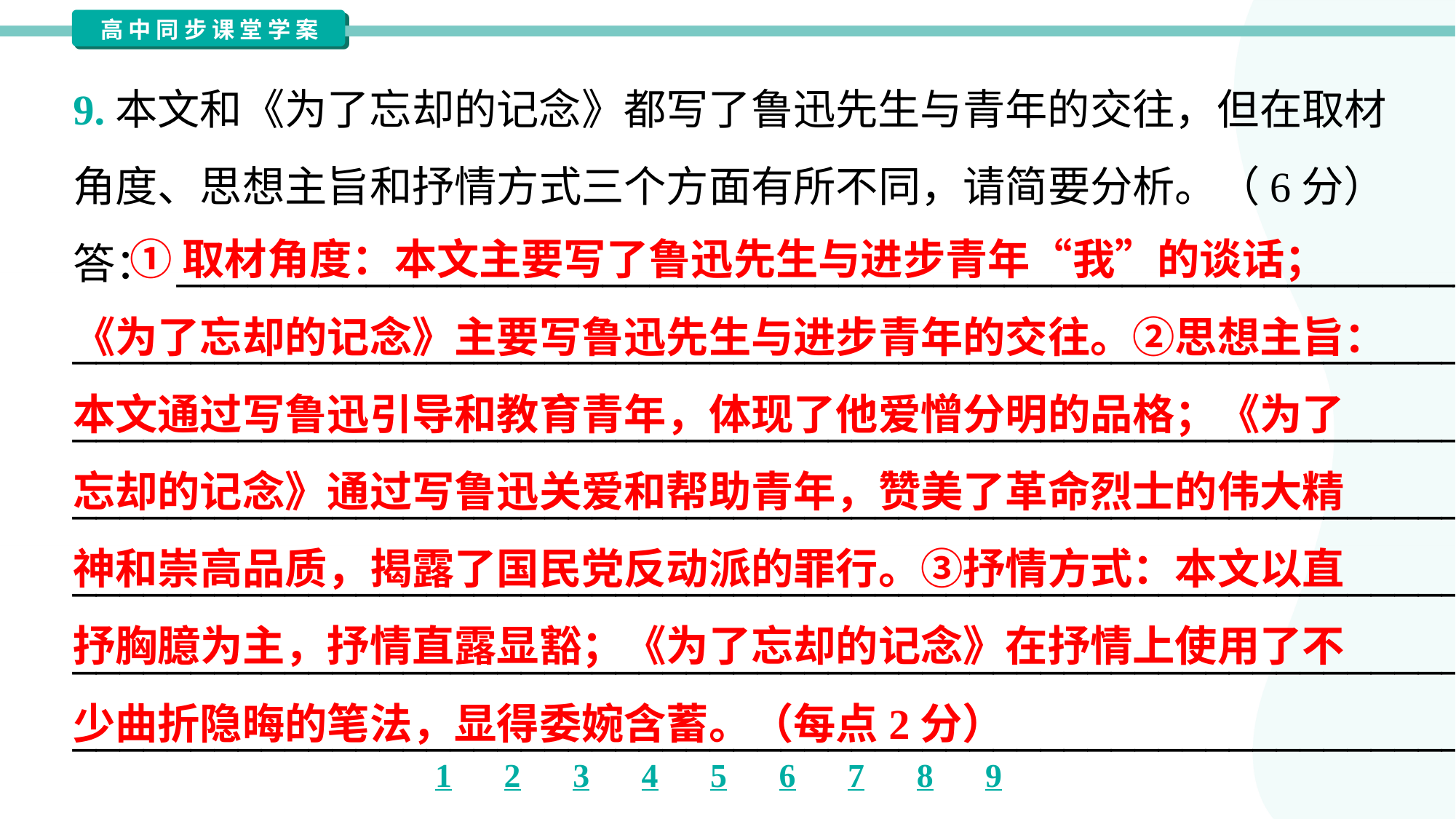

9.本文和《为了忘却的记念》都写了鲁迅先生与青年的交往，但在取材
角度、思想主旨和抒情方式三个方面有所不同，请简要分析。（6分）
答： ________________________________________________________
_____________________________________________________________
_____________________________________________________________
_____________________________________________________________
_____________________________________________________________
_____________________________________________________________
_____________________________________________________________
      ①取材角度：本文主要写了鲁迅先生与进步青年“我”的谈话；
《为了忘却的记念》主要写鲁迅先生与进步青年的交往。②思想主旨：
本文通过写鲁迅引导和教育青年，体现了他爱憎分明的品格；《为了
忘却的记念》通过写鲁迅关爱和帮助青年，赞美了革命烈士的伟大精
神和崇高品质，揭露了国民党反动派的罪行。③抒情方式：本文以直
抒胸臆为主，抒情直露显豁；《为了忘却的记念》在抒情上使用了不
少曲折隐晦的笔法，显得委婉含蓄。（每点2分）